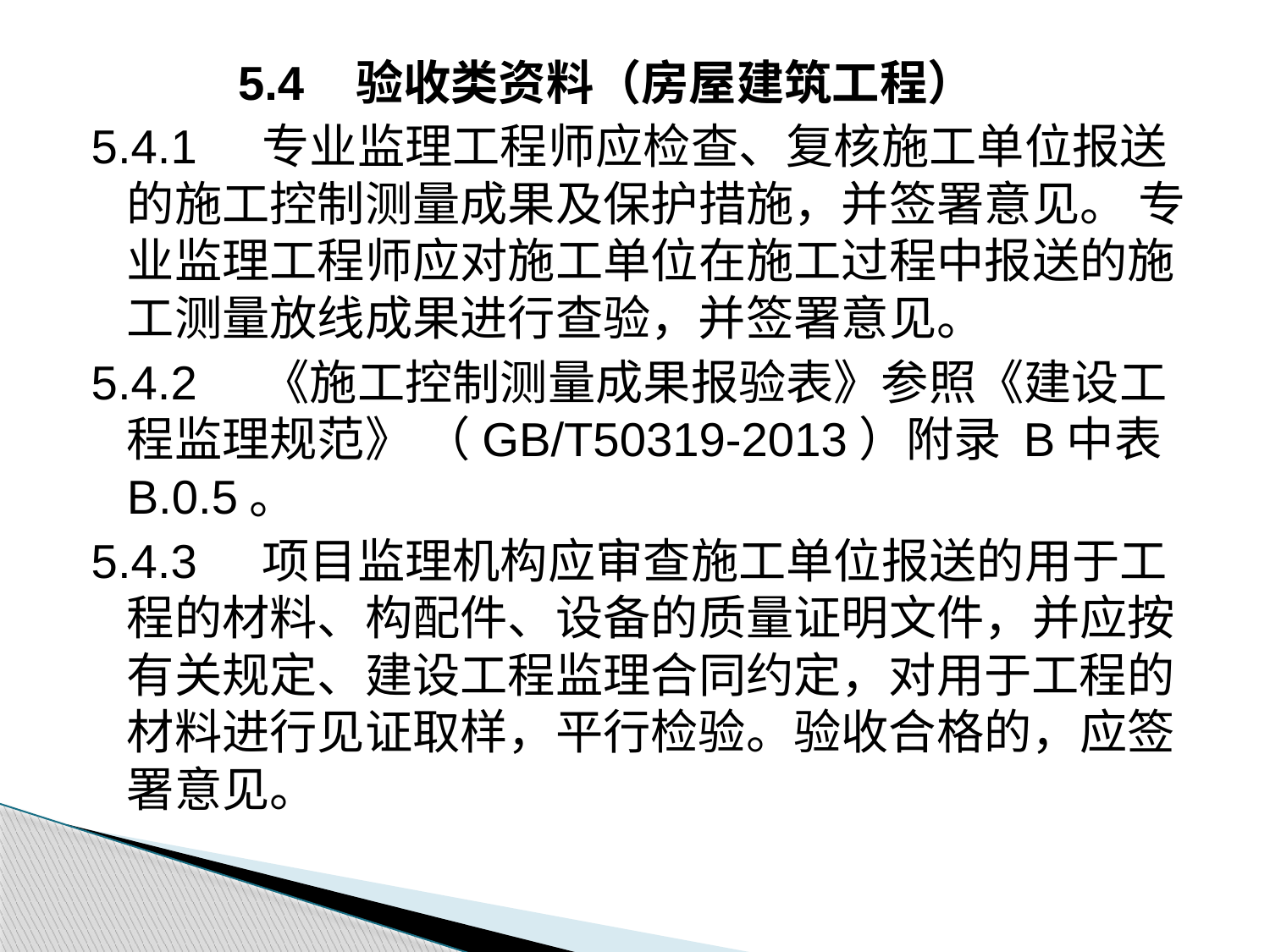

5.4   验收类资料（房屋建筑工程）
5.4.1    专业监理工程师应检查、复核施工单位报送的施工控制测量成果及保护措施，并签署意见。 专业监理工程师应对施工单位在施工过程中报送的施工测量放线成果进行查验，并签署意见。
5.4.2    《施工控制测量成果报验表》参照《建设工程监理规范》 （GB/T50319-2013）附录 B中表 B.0.5。
5.4.3    项目监理机构应审查施工单位报送的用于工程的材料、构配件、设备的质量证明文件，并应按有关规定、建设工程监理合同约定，对用于工程的材料进行见证取样，平行检验。验收合格的，应签署意见。